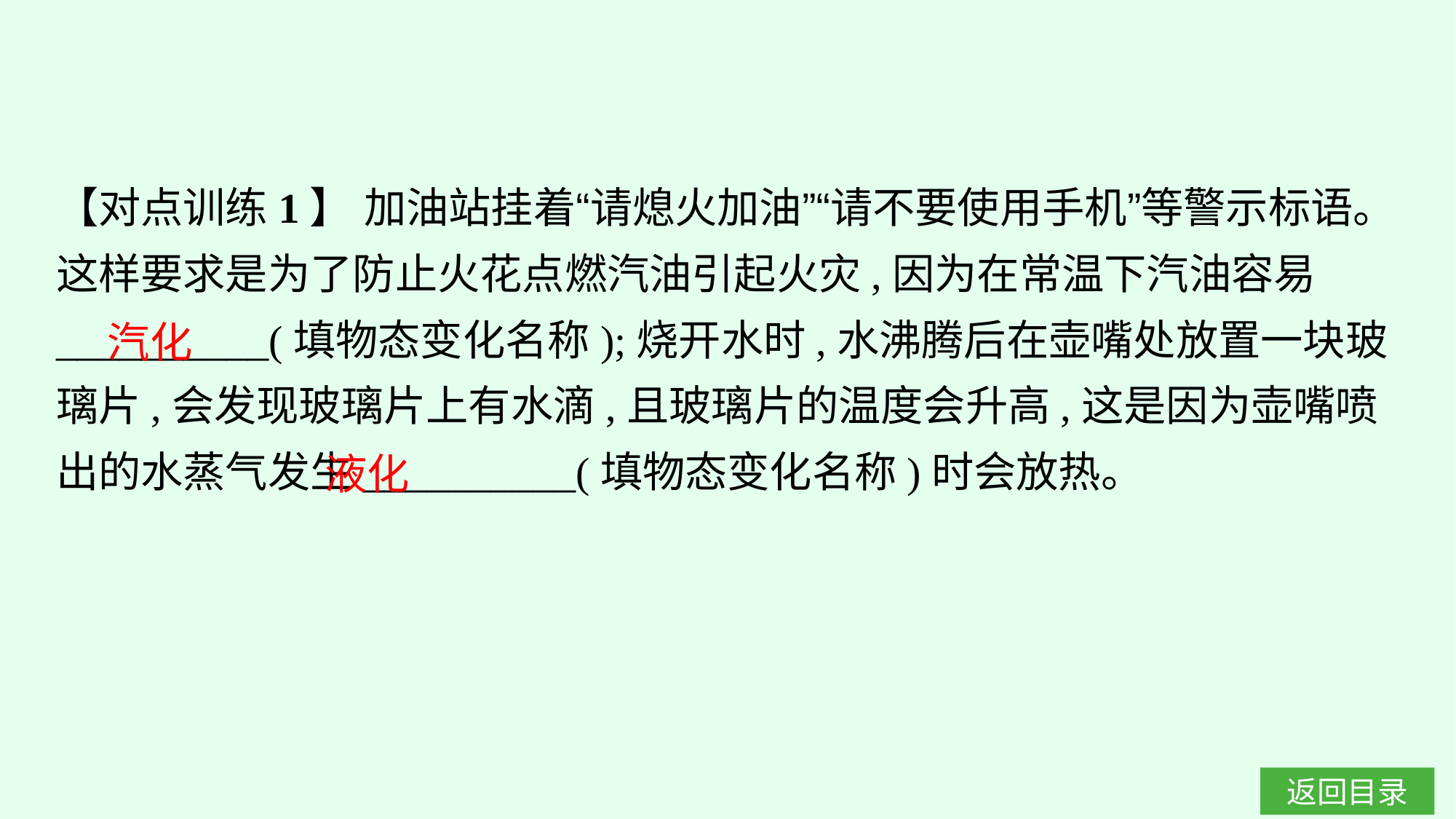

【对点训练1】 加油站挂着“请熄火加油”“请不要使用手机”等警示标语。这样要求是为了防止火花点燃汽油引起火灾,因为在常温下汽油容易__________(填物态变化名称);烧开水时,水沸腾后在壶嘴处放置一块玻璃片,会发现玻璃片上有水滴,且玻璃片的温度会升高,这是因为壶嘴喷出的水蒸气发生__________(填物态变化名称)时会放热。
汽化
液化